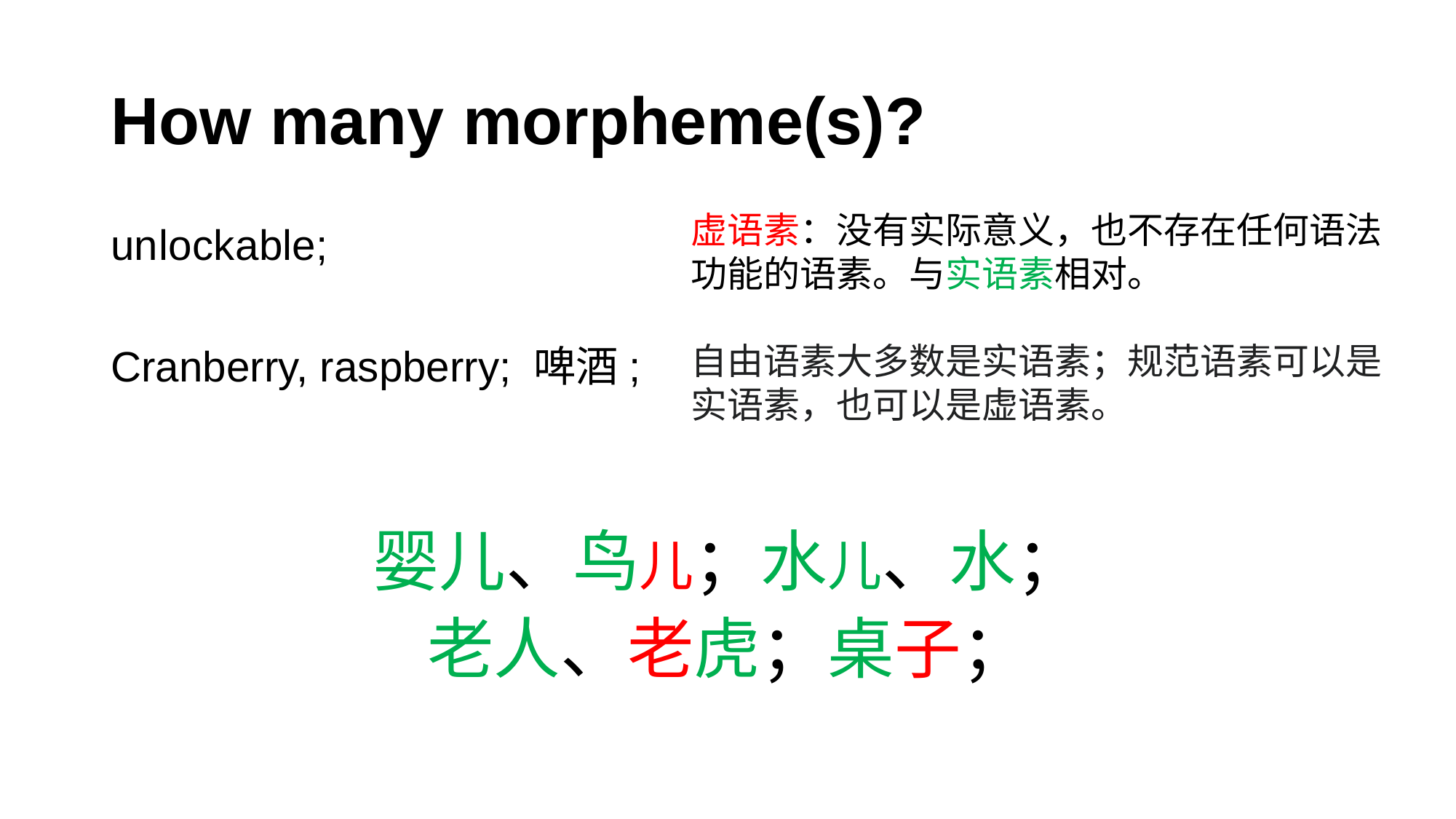

# How many morpheme(s)?
虚语素：没有实际意义，也不存在任何语法功能的语素。与实语素相对。

自由语素大多数是实语素；规范语素可以是实语素，也可以是虚语素。

un- lock -able;

Cranberry, raspberry; 啤酒;

婴儿、鸟儿；水儿、水；
老人、老虎；桌子；